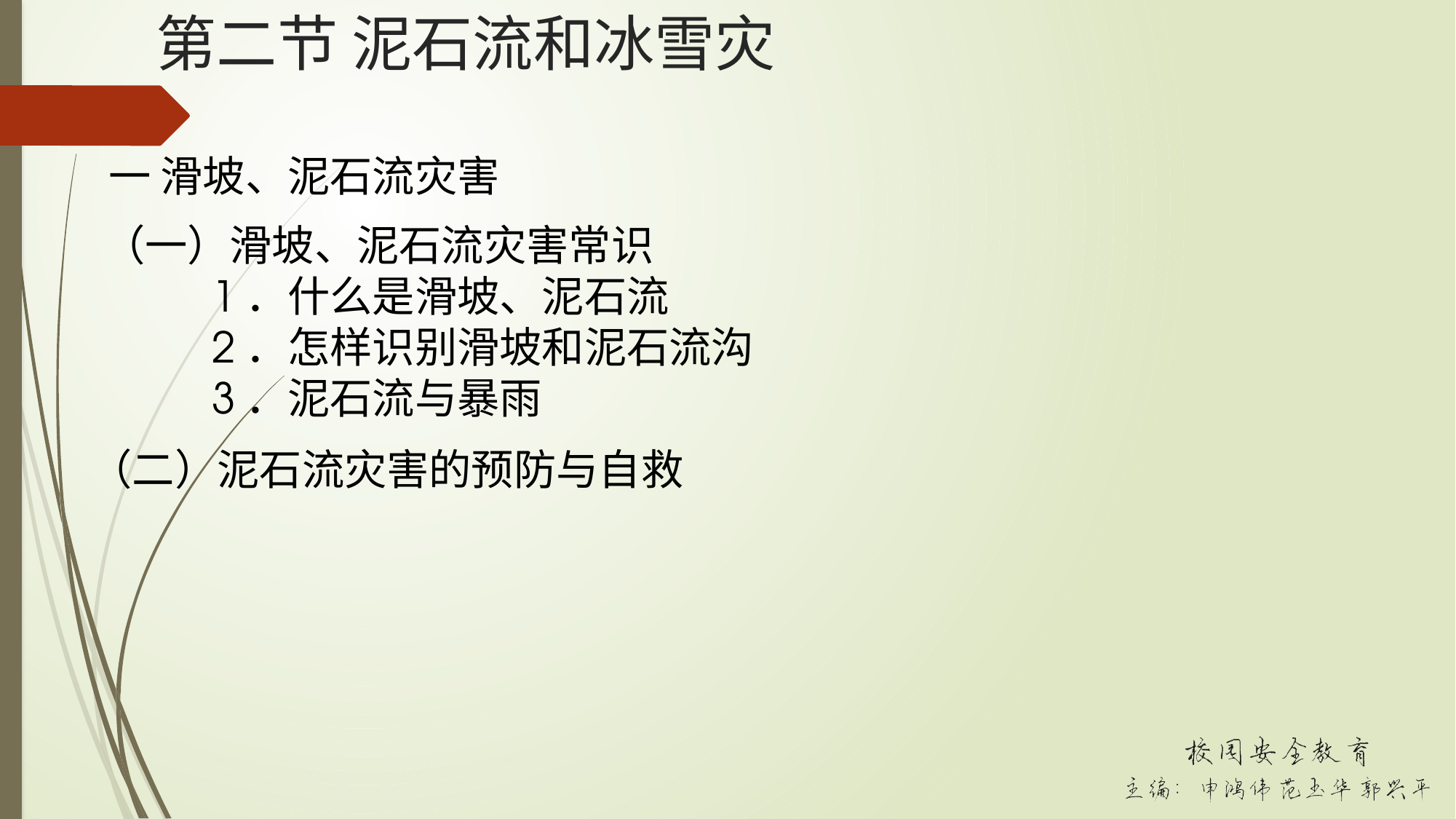

# 第二节 泥石流和冰雪灾
一 滑坡、泥石流灾害
（一）滑坡、泥石流灾害常识
	1．什么是滑坡、泥石流
	2．怎样识别滑坡和泥石流沟
	3．泥石流与暴雨
（二）泥石流灾害的预防与自救